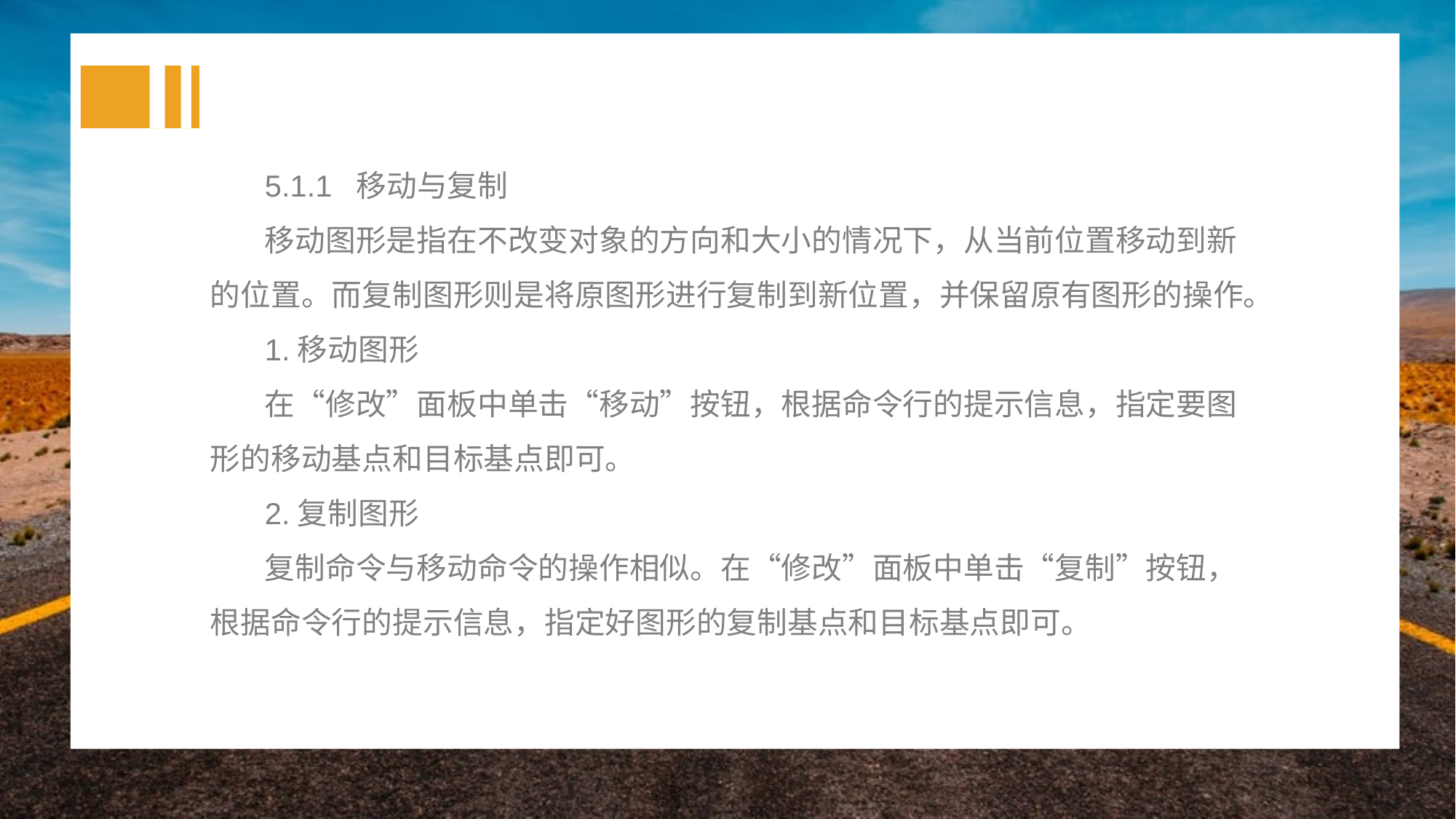

5.1.1  移动与复制
移动图形是指在不改变对象的方向和大小的情况下，从当前位置移动到新的位置。而复制图形则是将原图形进行复制到新位置，并保留原有图形的操作。
1.移动图形
在“修改”面板中单击“移动”按钮，根据命令行的提示信息，指定要图形的移动基点和目标基点即可。
2.复制图形
复制命令与移动命令的操作相似。在“修改”面板中单击“复制”按钮，根据命令行的提示信息，指定好图形的复制基点和目标基点即可。